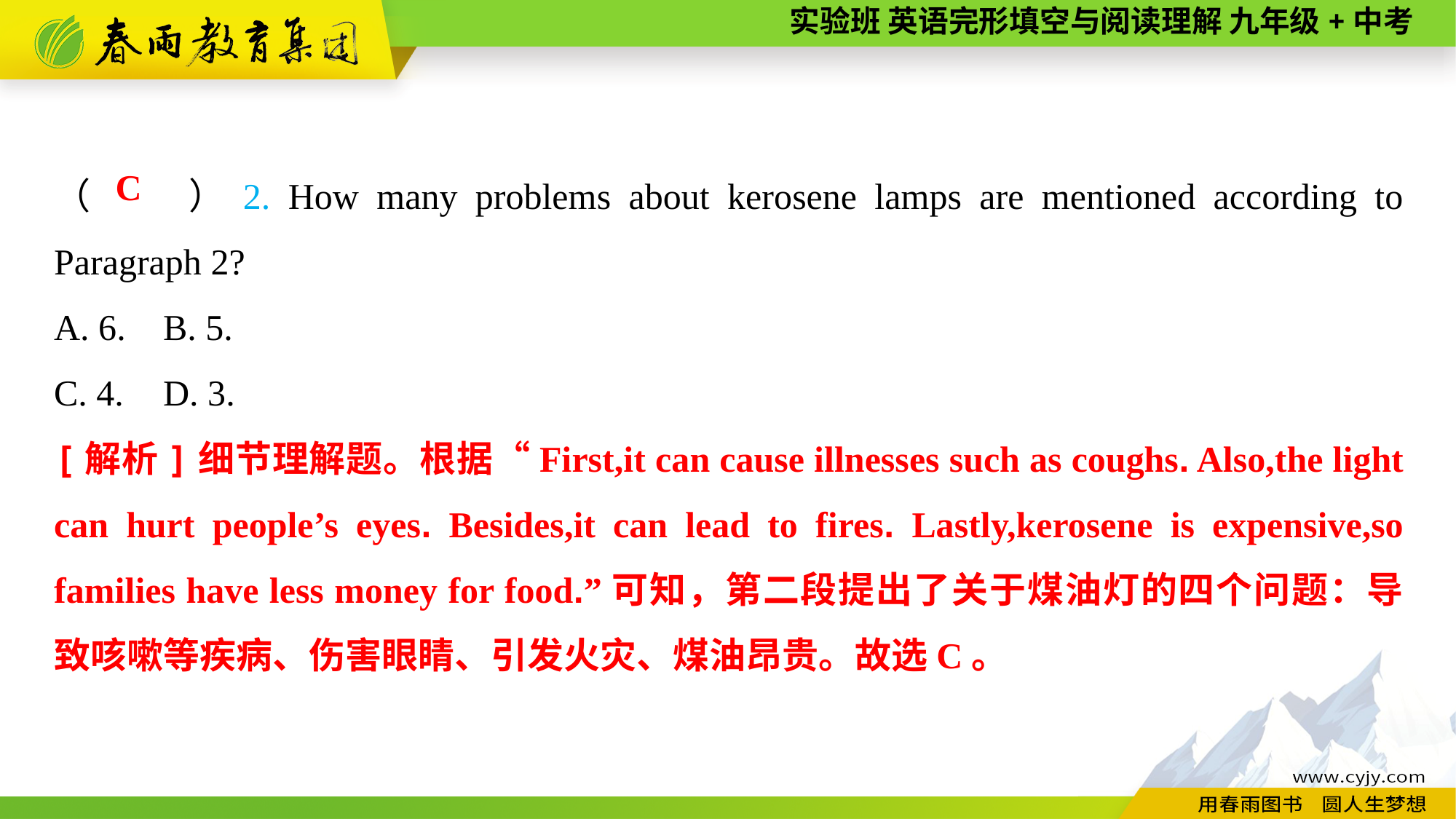

（　　）2. How many problems about kerosene lamps are mentioned according to Paragraph 2?
A. 6.	B. 5.
C. 4.	D. 3.
C
[解析]细节理解题。根据“First,it can cause illnesses such as coughs. Also,the light can hurt people’s eyes. Besides,it can lead to fires. Lastly,kerosene is expensive,so families have less money for food.”可知，第二段提出了关于煤油灯的四个问题：导致咳嗽等疾病、伤害眼睛、引发火灾、煤油昂贵。故选C。